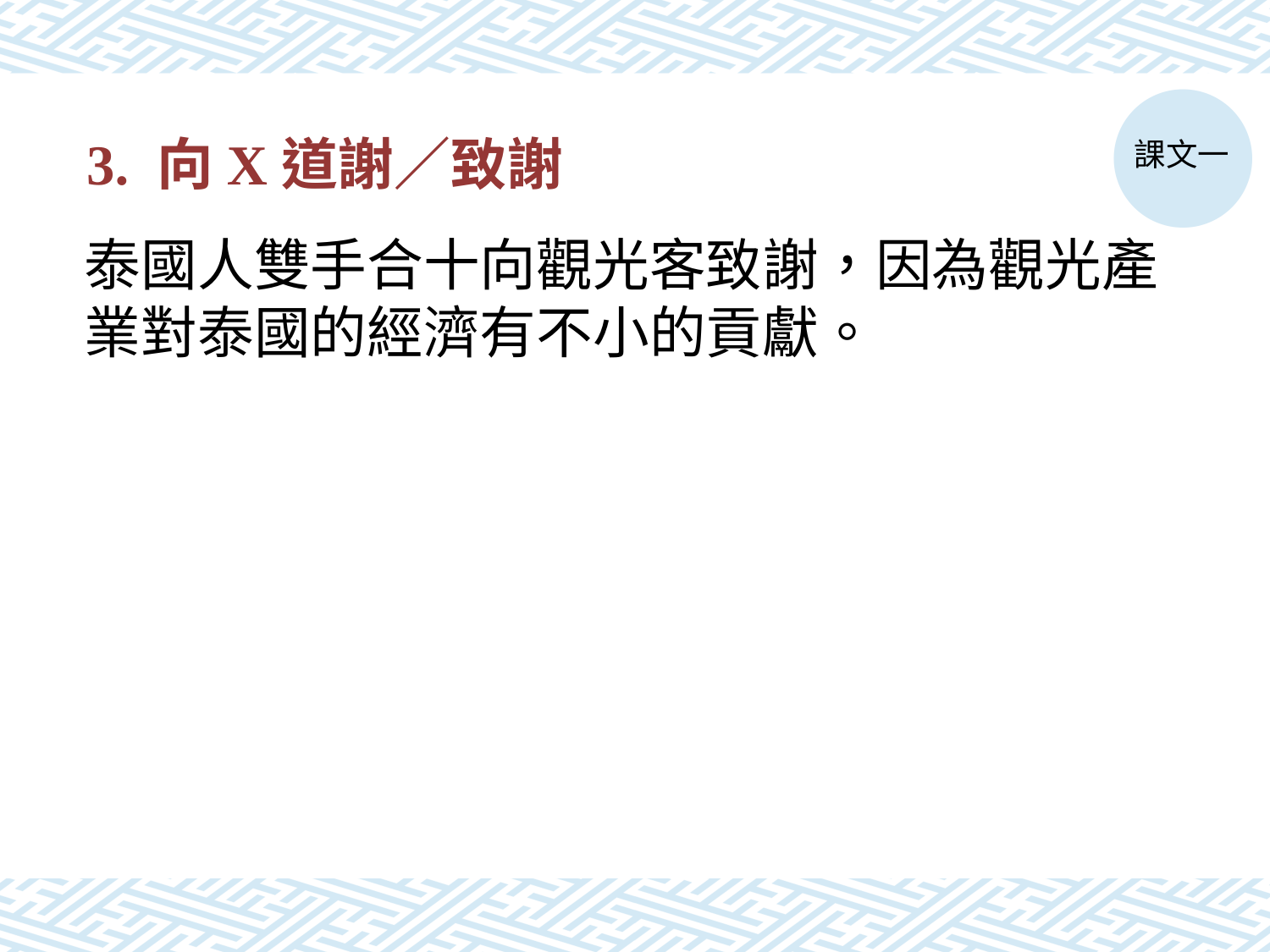

課文一
# 3. 向X道謝／致謝
泰國人雙手合十向觀光客致謝，因為觀光產業對泰國的經濟有不小的貢獻。